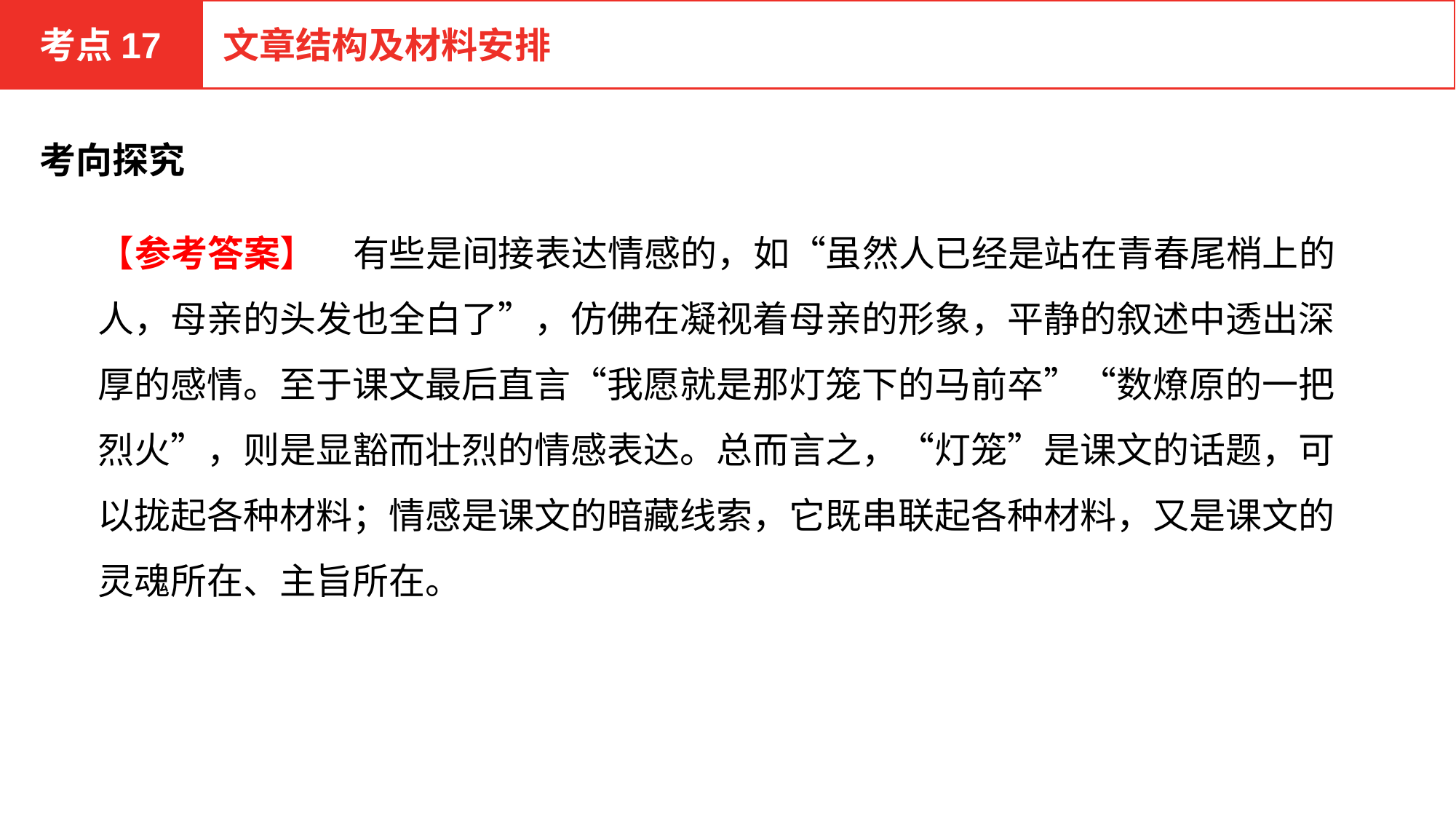

考点17
文章结构及材料安排
考向探究

【参考答案】　有些是间接表达情感的，如“虽然人已经是站在青春尾梢上的人，母亲的头发也全白了”，仿佛在凝视着母亲的形象，平静的叙述中透出深厚的感情。至于课文最后直言“我愿就是那灯笼下的马前卒”“数燎原的一把烈火”，则是显豁而壮烈的情感表达。总而言之，“灯笼”是课文的话题，可以拢起各种材料；情感是课文的暗藏线索，它既串联起各种材料，又是课文的灵魂所在、主旨所在。